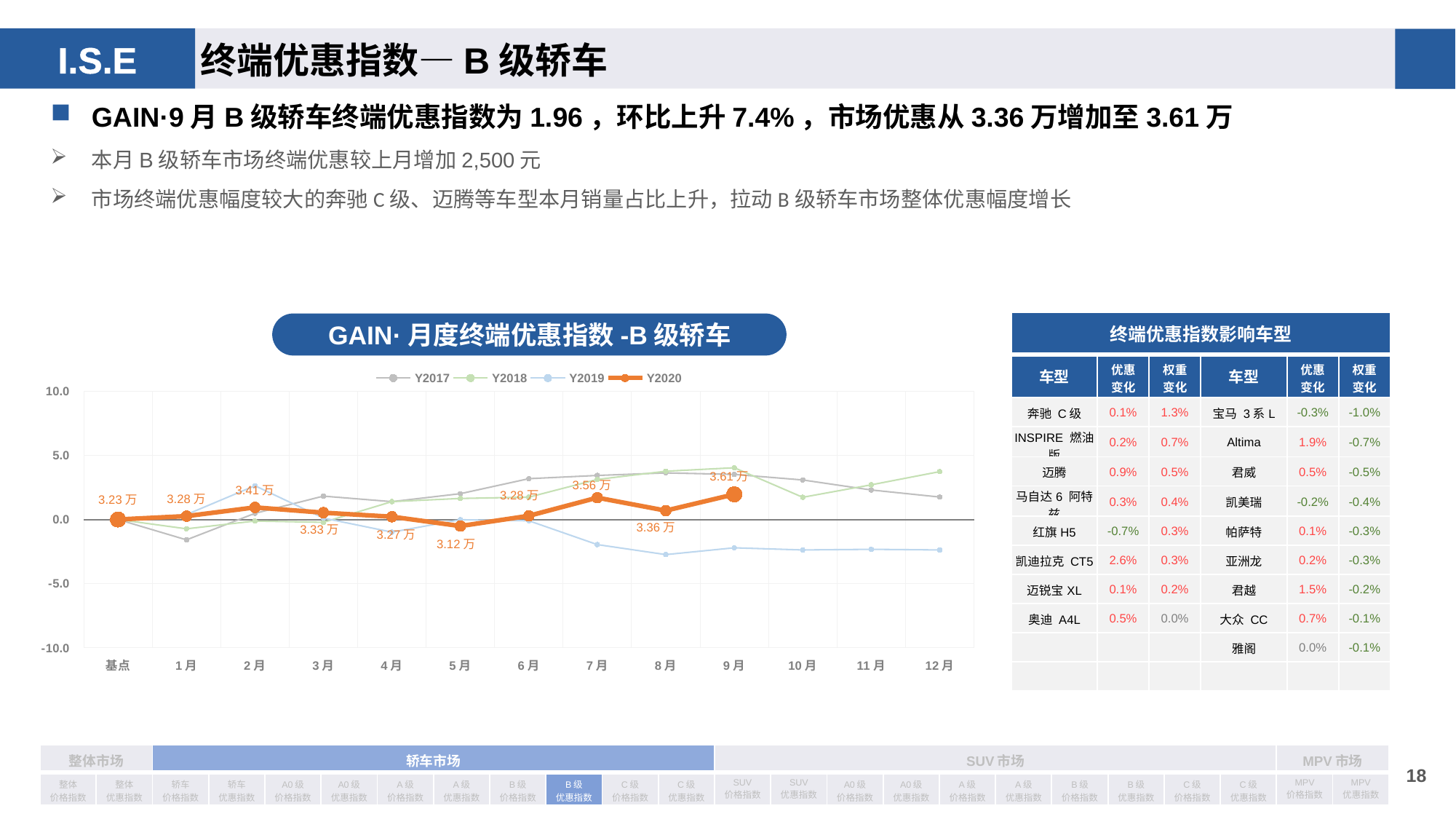

终端优惠指数—B级轿车
GAIN·9月B级轿车终端优惠指数为1.96，环比上升7.4%，市场优惠从3.36万增加至3.61万
本月B级轿车市场终端优惠较上月增加2,500元
市场终端优惠幅度较大的奔驰C级、迈腾等车型本月销量占比上升，拉动B级轿车市场整体优惠幅度增长
| 终端优惠指数影响车型 |  |  |  |  |  |
| --- | --- | --- | --- | --- | --- |
| 车型 | 优惠 变化 | 权重 变化 | 车型 | 优惠 变化 | 权重变化 |
| 奔驰 C级 | 0.1% | 1.3% | 宝马 3系L | -0.3% | -1.0% |
| INSPIRE 燃油版 | 0.2% | 0.7% | Altima | 1.9% | -0.7% |
| 迈腾 | 0.9% | 0.5% | 君威 | 0.5% | -0.5% |
| 马自达6 阿特兹 | 0.3% | 0.4% | 凯美瑞 | -0.2% | -0.4% |
| 红旗H5 | -0.7% | 0.3% | 帕萨特 | 0.1% | -0.3% |
| 凯迪拉克 CT5 | 2.6% | 0.3% | 亚洲龙 | 0.2% | -0.3% |
| 迈锐宝XL | 0.1% | 0.2% | 君越 | 1.5% | -0.2% |
| 奥迪 A4L | 0.5% | 0.0% | 大众 CC | 0.7% | -0.1% |
|  |  |  | 雅阁 | 0.0% | -0.1% |
|  |  |  |  |  |  |
GAIN·月度终端优惠指数-B级轿车

### Chart

| Category | Y2017 | Y2018 | Y2019 | Y2020 |
|---|---|---|---|---|
| 基点 | 0.0 | 0.0 | 0.0 | 0.0 |
| 1月 | -1.59 | -0.73 | 0.38 | 0.26 |
| 2月 | 0.48 | -0.12 | 2.63 | 0.94 |
| 3月 | 1.82 | -0.22 | 0.11 | 0.53 |
| 4月 | 1.39 | 1.39 | -0.99 | 0.213114357567533 |
| 5月 | 2.01 | 1.64 | -0.02 | -0.5132620773691796 |
| 6月 | 3.18 | 1.74 | -0.1 | 0.2847934154935551 |
| 7月 | 3.43 | 3.12 | -1.96 | 1.7 |
| 8月 | 3.63 | 3.76 | -2.74 | 0.69 |
| 9月 | 3.51 | 4.03 | -2.21 | 1.96 |
| 10月 | 3.08 | 1.73 | -2.38 | None |
| 11月 | 2.3 | 2.7 | -2.33 | None |
| 12月 | 1.75 | 3.73 | -2.38 | None |
| 整体市场 |  | 轿车市场 |  |  |  |  |  |  |  |  |  | SUV市场 |  |  |  |  |  |  |  |  |  | MPV市场 |  |
| --- | --- | --- | --- | --- | --- | --- | --- | --- | --- | --- | --- | --- | --- | --- | --- | --- | --- | --- | --- | --- | --- | --- | --- |
| 整体 价格指数 | 整体 优惠指数 | 轿车 价格指数 | 轿车 优惠指数 | A0级 价格指数 | A0级 优惠指数 | A级 价格指数 | A级 优惠指数 | B级 价格指数 | B级 优惠指数 | C级 价格指数 | C级 优惠指数 | SUV 价格指数 | SUV 优惠指数 | A0级 价格指数 | A0级 优惠指数 | A级 价格指数 | A级 优惠指数 | B级 价格指数 | B级 优惠指数 | C级 价格指数 | C级 优惠指数 | MPV 价格指数 | MPV 优惠指数 |
18